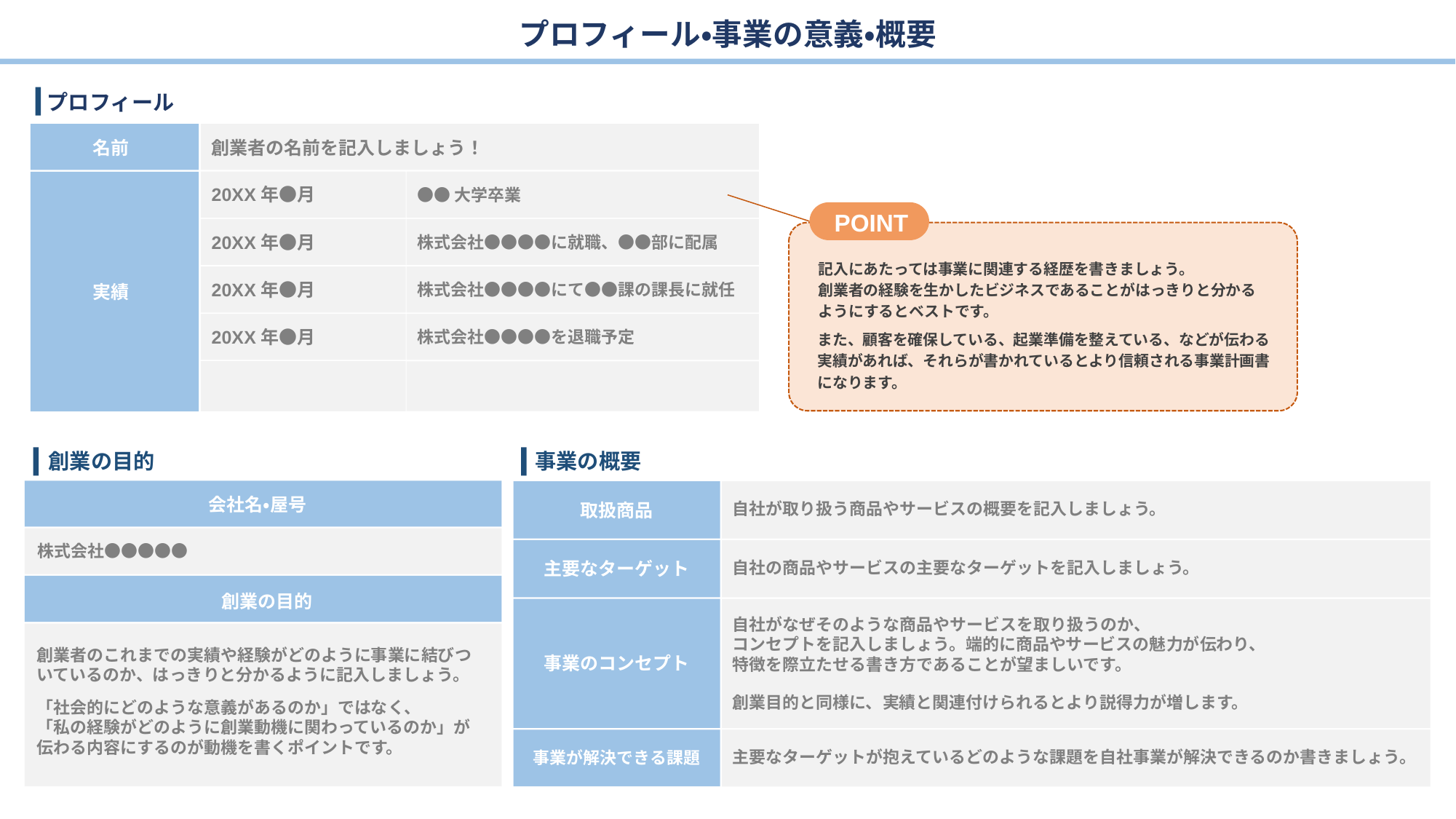

プロフィール・事業の意義・概要

プロフィール

名前
創業者の名前を記入しましょう！

20XX年●月
●●大学卒業

POINT

20XX年●月
株式会社●●●●に就職、●●部に配属
記入にあたっては事業に関連する経歴を書きましょう。
創業者の経験を生かしたビジネスであることがはっきりと分かるようにするとベストです。

20XX年●月
株式会社●●●●にて●●課の課長に就任
実績

20XX年●月
株式会社●●●●を退職予定
また、顧客を確保している、起業準備を整えている、などが伝わる実績があれば、それらが書かれているとより信頼される事業計画書になります。

創業の目的
事業の概要

会社名・屋号
取扱商品
自社が取り扱う商品やサービスの概要を記入しましょう。

株式会社●●●●●

主要なターゲット
自社の商品やサービスの主要なターゲットを記入しましょう。

創業の目的

自社がなぜそのような商品やサービスを取り扱うのか、
コンセプトを記入しましょう。端的に商品やサービスの魅力が伝わり、
特徴を際立たせる書き方であることが望ましいです。
創業目的と同様に、実績と関連付けられるとより説得力が増します。

創業者のこれまでの実績や経験がどのように事業に結びついているのか、はっきりと分かるように記入しましょう。
事業のコンセプト
「社会的にどのような意義があるのか」ではなく、
「私の経験がどのように創業動機に関わっているのか」が
伝わる内容にするのが動機を書くポイントです。

主要なターゲットが抱えているどのような課題を自社事業が解決できるのか書きましょう。
事業が解決できる課題